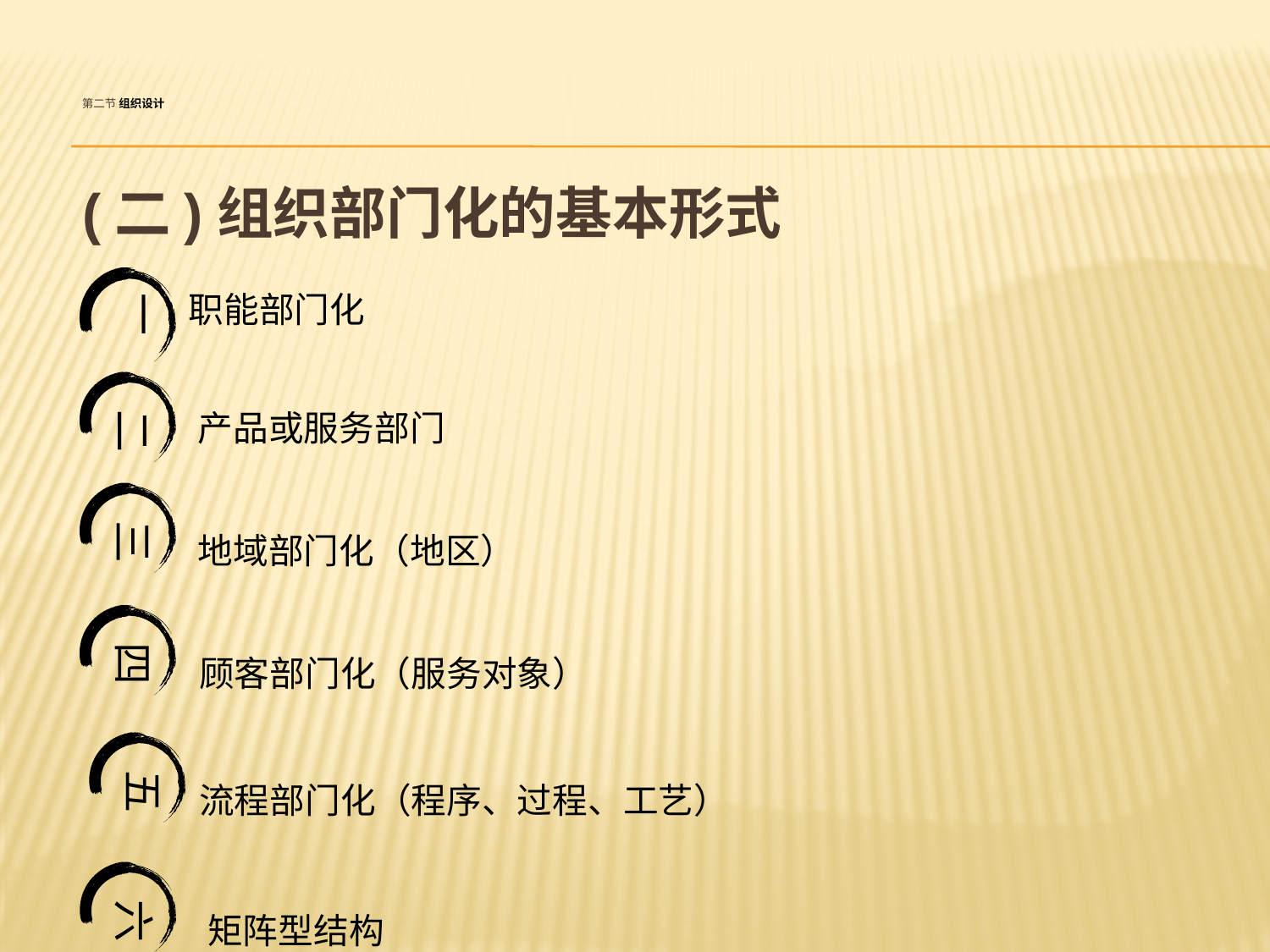

# 第二节 组织设计
(二)组织部门化的基本形式

一
职能部门化

二
产品或服务部门

三
地域部门化（地区）

四
顾客部门化（服务对象）

五
流程部门化（程序、过程、工艺）

六
 矩阵型结构